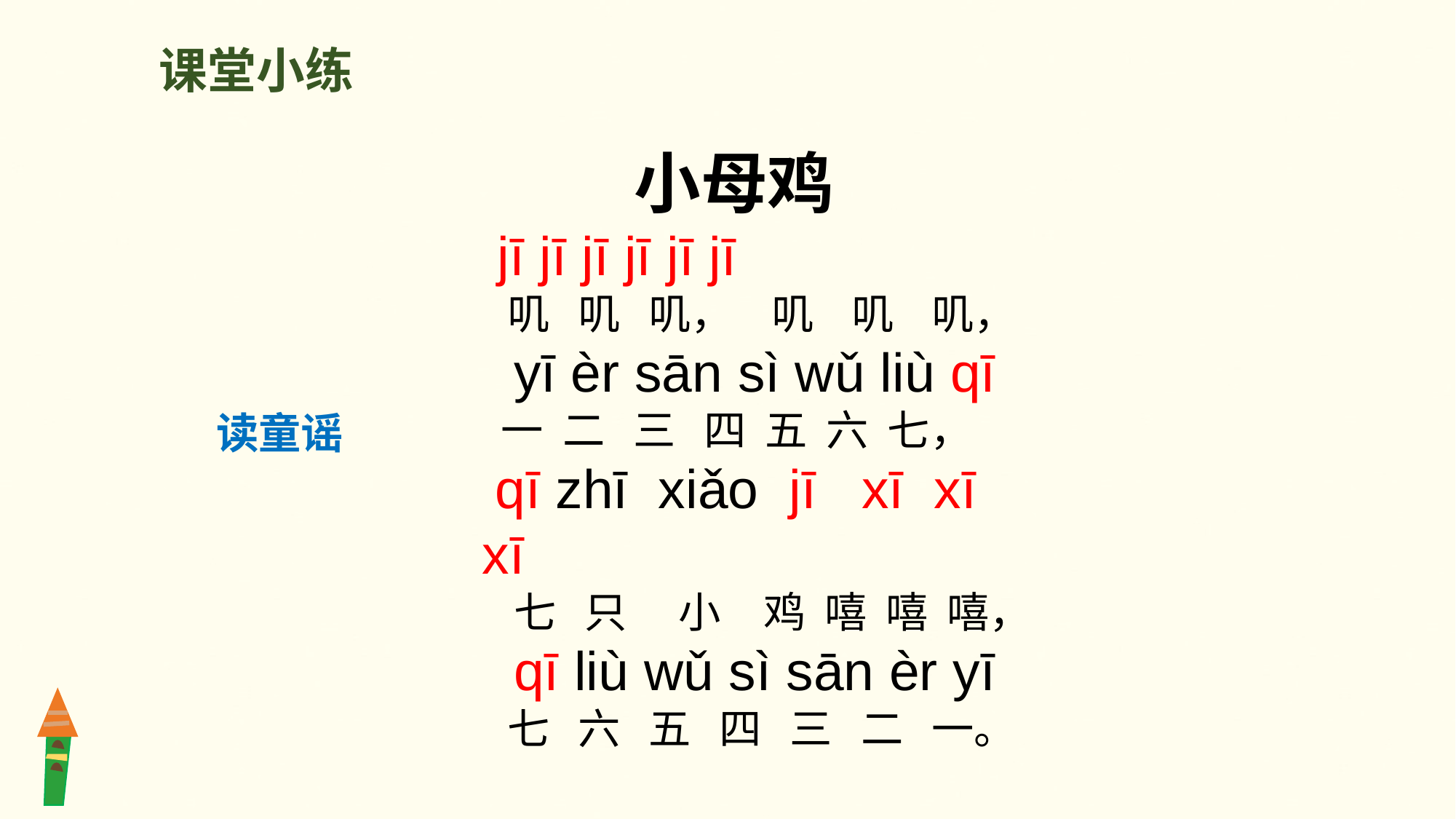

课堂小练
         小母鸡
 jī jī jī jī jī jī
   叽   叽   叽，    叽    叽    叽，
    yī èr sān sì wǔ liù qī
  一  二   三   四  五  六  七，
 qī zhī  xiǎo  jī   xī  xī  xī
    七   只　 小　鸡  嘻  嘻  嘻，
    qī liù wǔ sì sān èr yī
   七   六   五   四   三   二   一。
读童谣